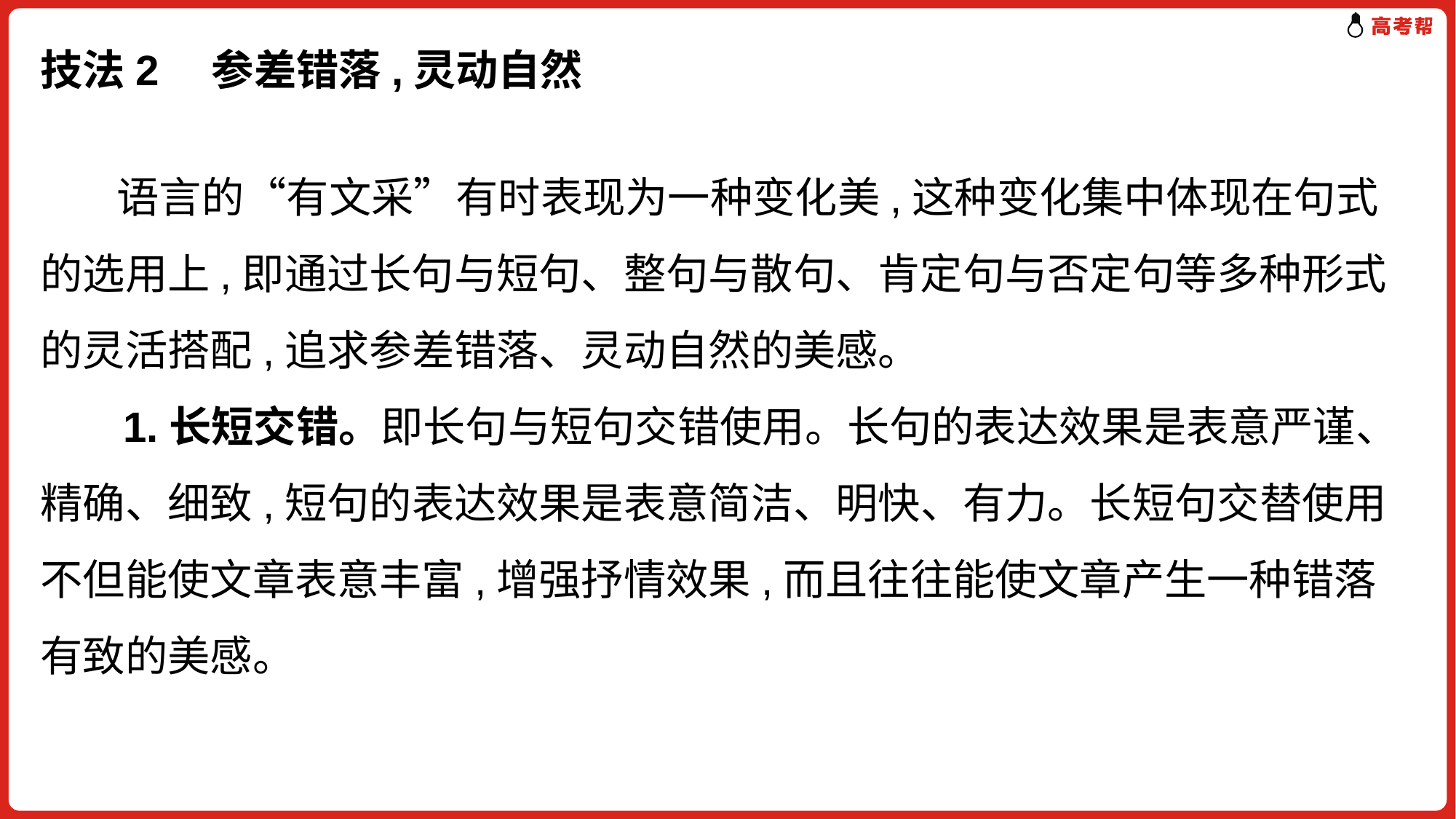

技法2　参差错落,灵动自然
       语言的“有文采”有时表现为一种变化美,这种变化集中体现在句式的选用上,即通过长句与短句、整句与散句、肯定句与否定句等多种形式的灵活搭配,追求参差错落、灵动自然的美感。
       1.长短交错。即长句与短句交错使用。长句的表达效果是表意严谨、精确、细致,短句的表达效果是表意简洁、明快、有力。长短句交替使用不但能使文章表意丰富,增强抒情效果,而且往往能使文章产生一种错落有致的美感。